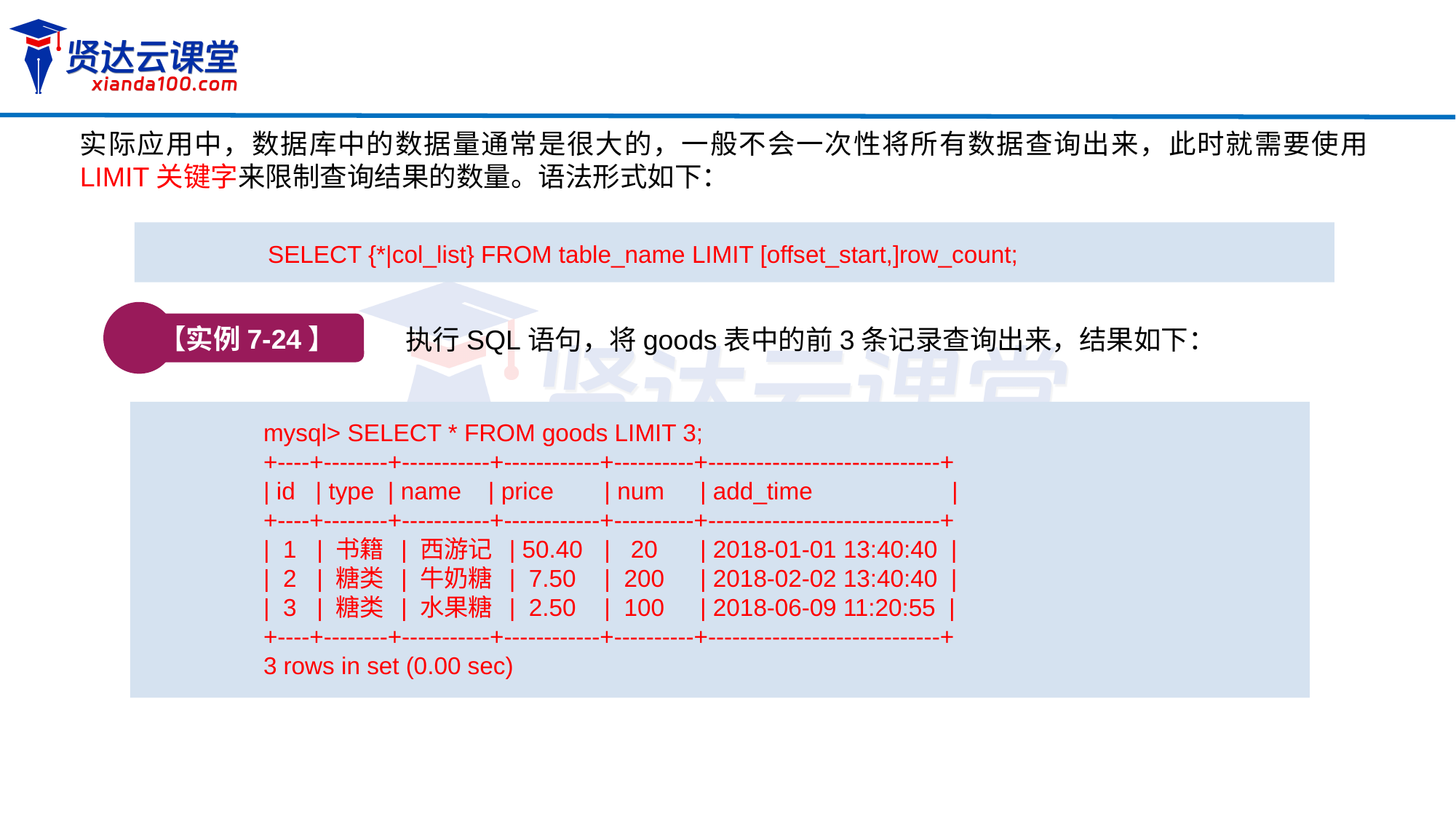

实际应用中，数据库中的数据量通常是很大的，一般不会一次性将所有数据查询出来，此时就需要使用LIMIT关键字来限制查询结果的数量。语法形式如下：

SELECT {*|col_list} FROM table_name LIMIT [offset_start,]row_count;

【实例7-24】
执行SQL语句，将goods表中的前3条记录查询出来，结果如下：

mysql> SELECT * FROM goods LIMIT 3;
+----+--------+-----------+------------+----------+-----------------------------+
| id   | type  | name    | price	  | num	| add_time	     |
+----+--------+-----------+------------+----------+-----------------------------+
|  1   | 书籍  | 西游记  | 50.40	  |   20	| 2018-01-01 13:40:40  |
|  2   | 糖类  | 牛奶糖  |  7.50 	  |  200 	| 2018-02-02 13:40:40  |
|  3   | 糖类  | 水果糖  |  2.50	  |  100 	| 2018-06-09 11:20:55  |
+----+--------+-----------+------------+----------+-----------------------------+
3 rows in set (0.00 sec)